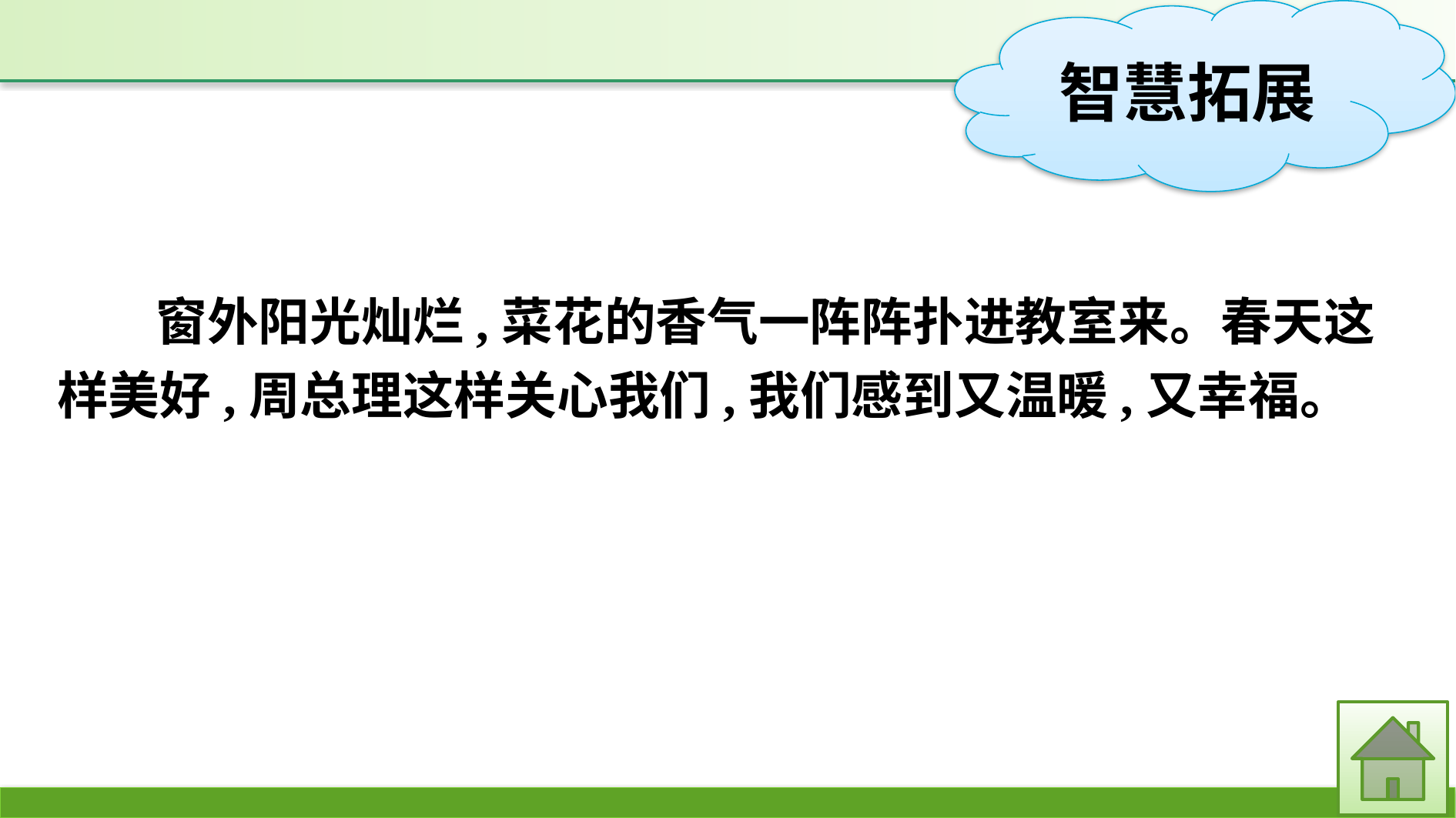

窗外阳光灿烂,菜花的香气一阵阵扑进教室来。春天这样美好,周总理这样关心我们,我们感到又温暖,又幸福。